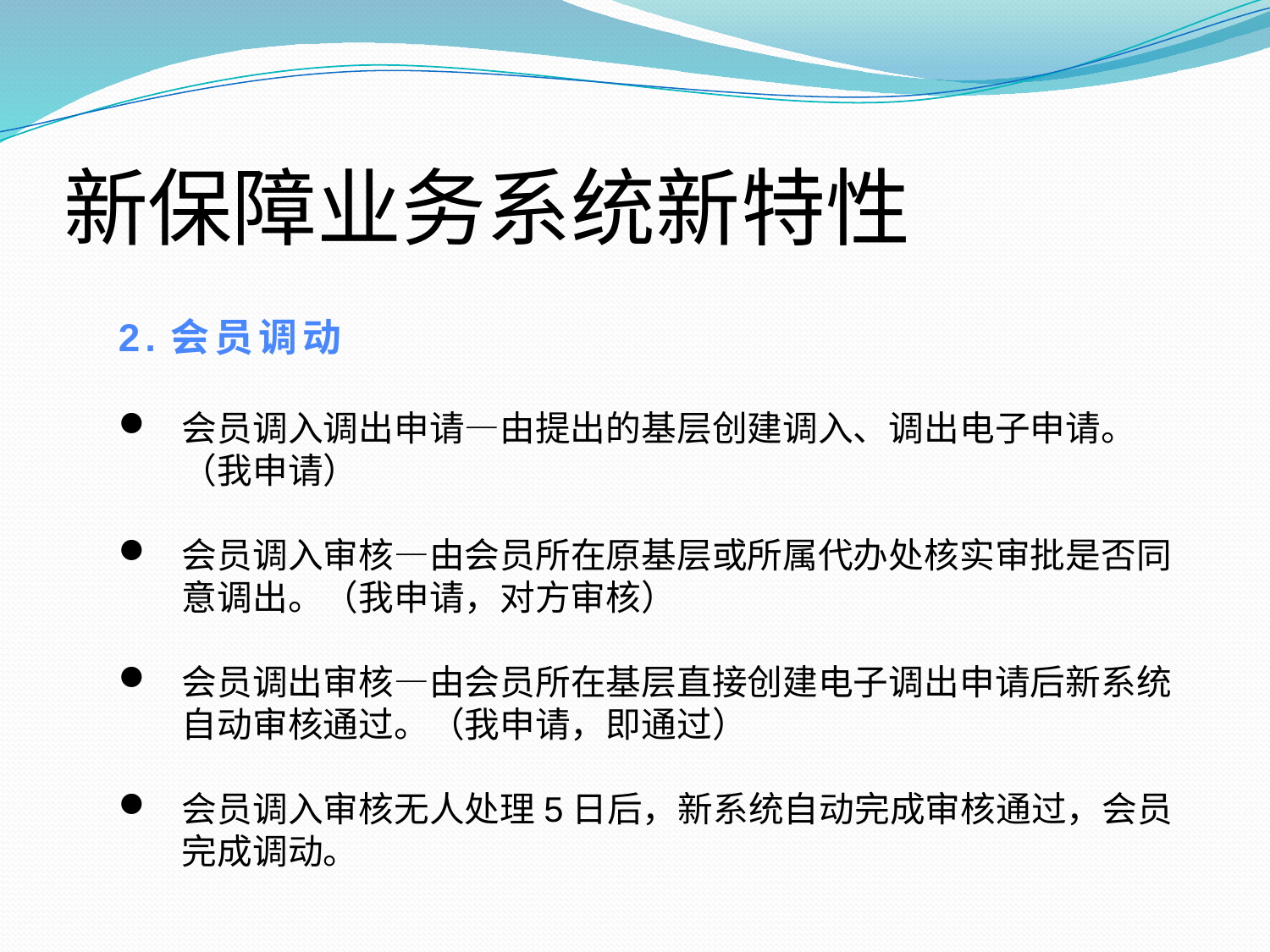

# 新保障业务系统新特性
2.会员调动

会员调入调出申请—由提出的基层创建调入、调出电子申请。（我申请）

会员调入审核—由会员所在原基层或所属代办处核实审批是否同意调出。（我申请，对方审核）

会员调出审核—由会员所在基层直接创建电子调出申请后新系统自动审核通过。（我申请，即通过）

会员调入审核无人处理5日后，新系统自动完成审核通过，会员完成调动。